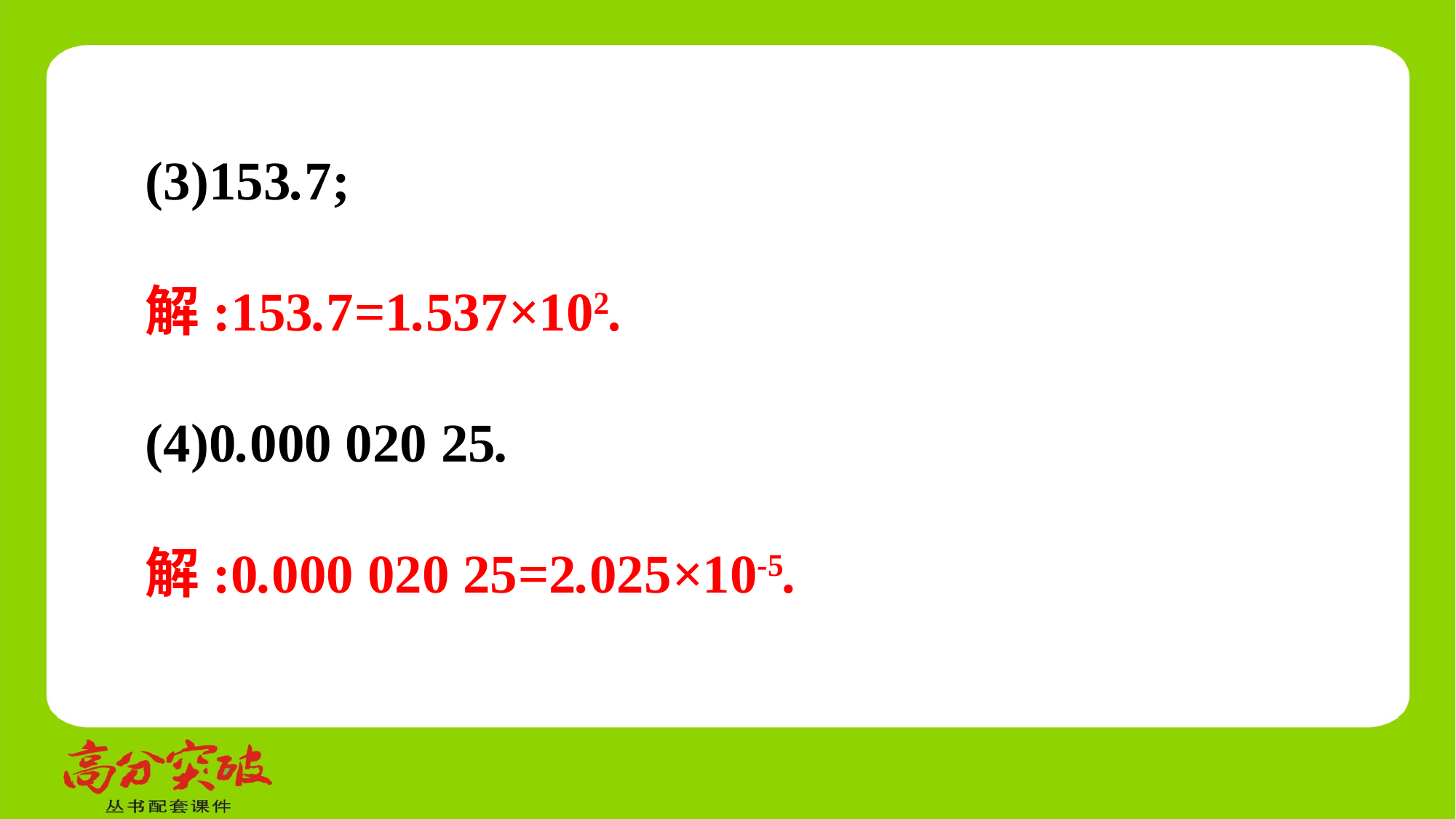

(3)153.7;
解:153.7=1.537×102.
(4)0.000 020 25.
解:0.000 020 25=2.025×10-5.